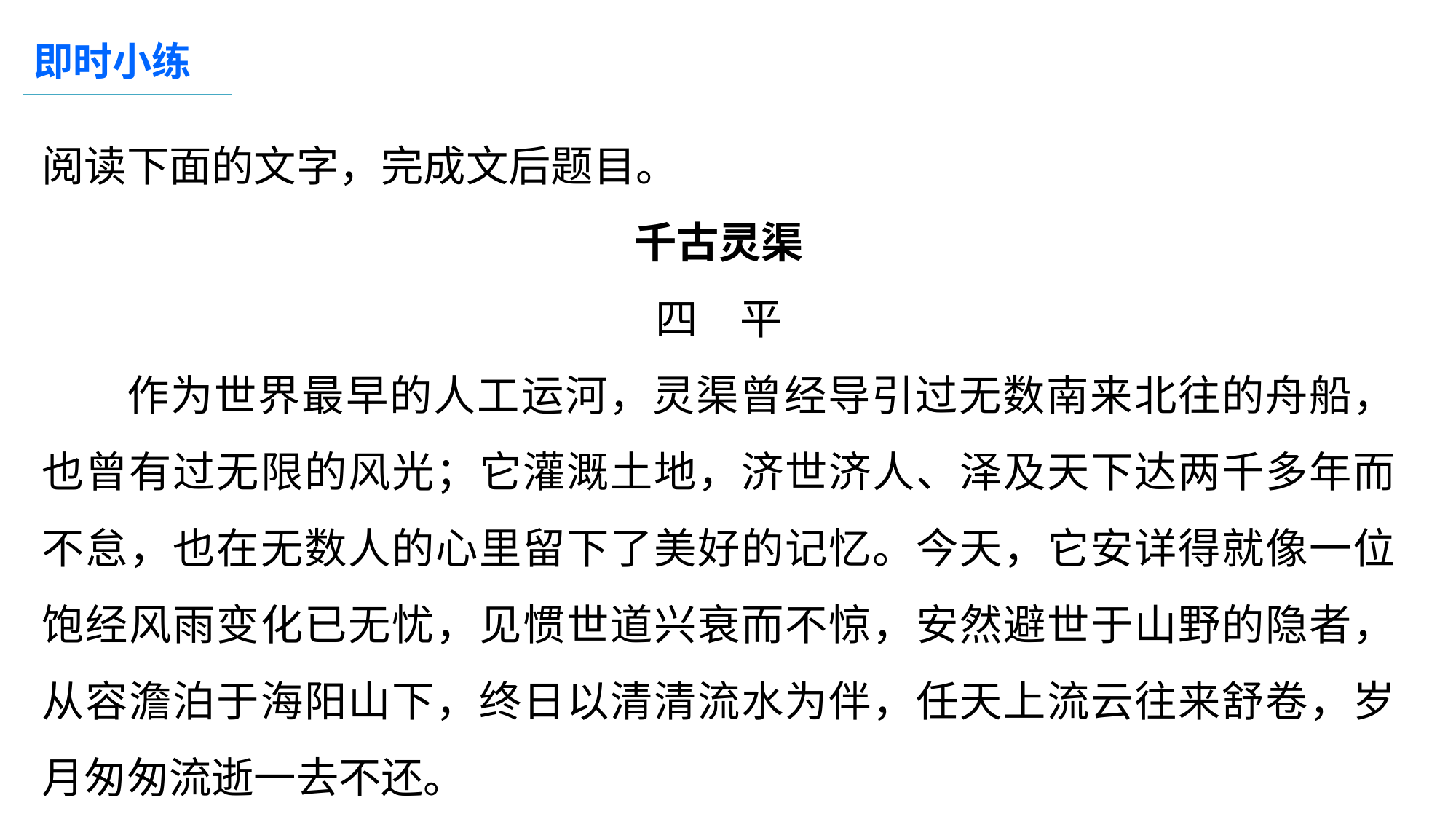

即时小练
阅读下面的文字，完成文后题目。
千古灵渠
四　平
作为世界最早的人工运河，灵渠曾经导引过无数南来北往的舟船，也曾有过无限的风光；它灌溉土地，济世济人、泽及天下达两千多年而不怠，也在无数人的心里留下了美好的记忆。今天，它安详得就像一位饱经风雨变化已无忧，见惯世道兴衰而不惊，安然避世于山野的隐者，从容澹泊于海阳山下，终日以清清流水为伴，任天上流云往来舒卷，岁月匆匆流逝一去不还。